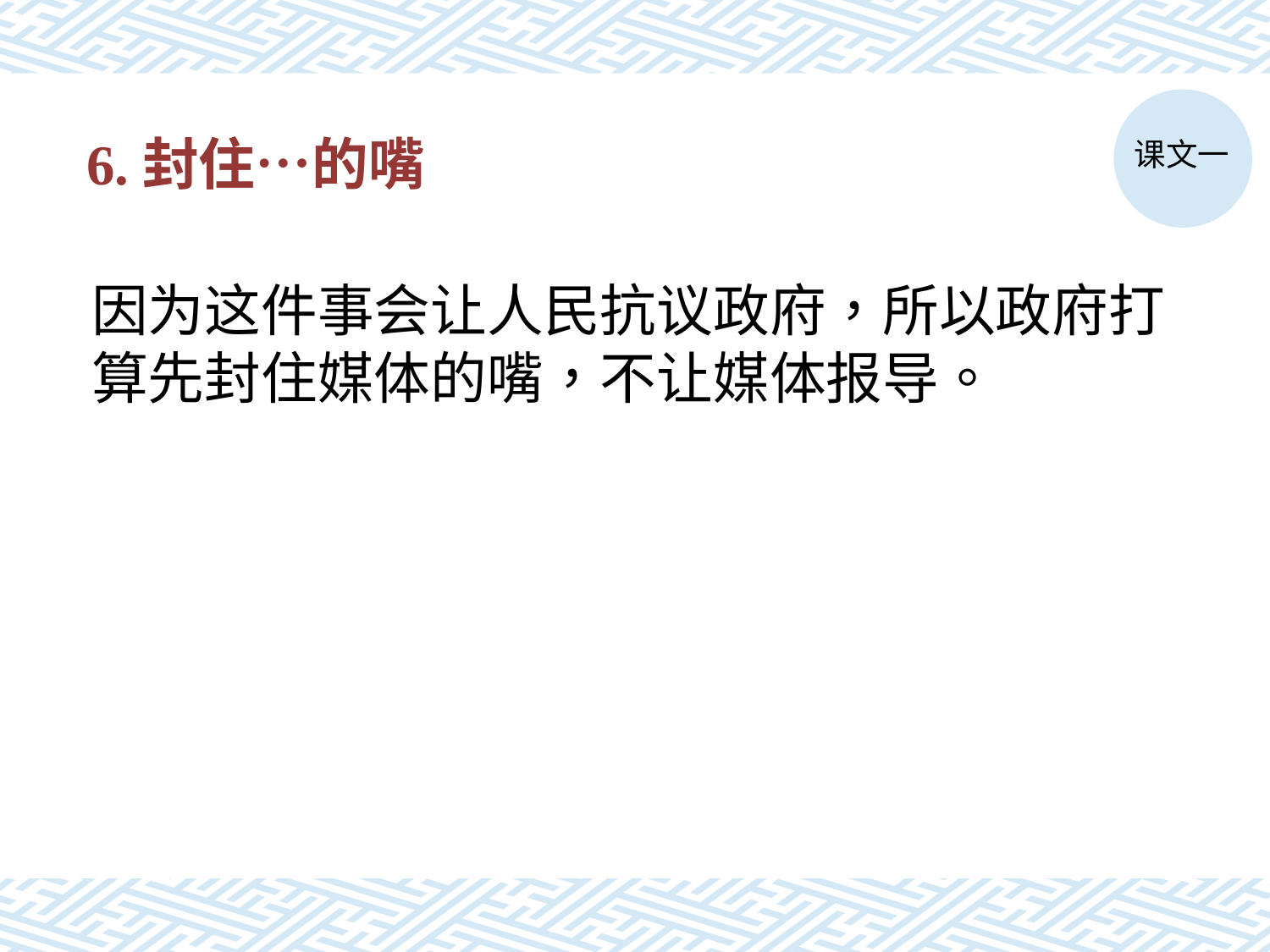

课文一
# 6.封住…的嘴
因为这件事会让人民抗议政府，所以政府打算先封住媒体的嘴，不让媒体报导。